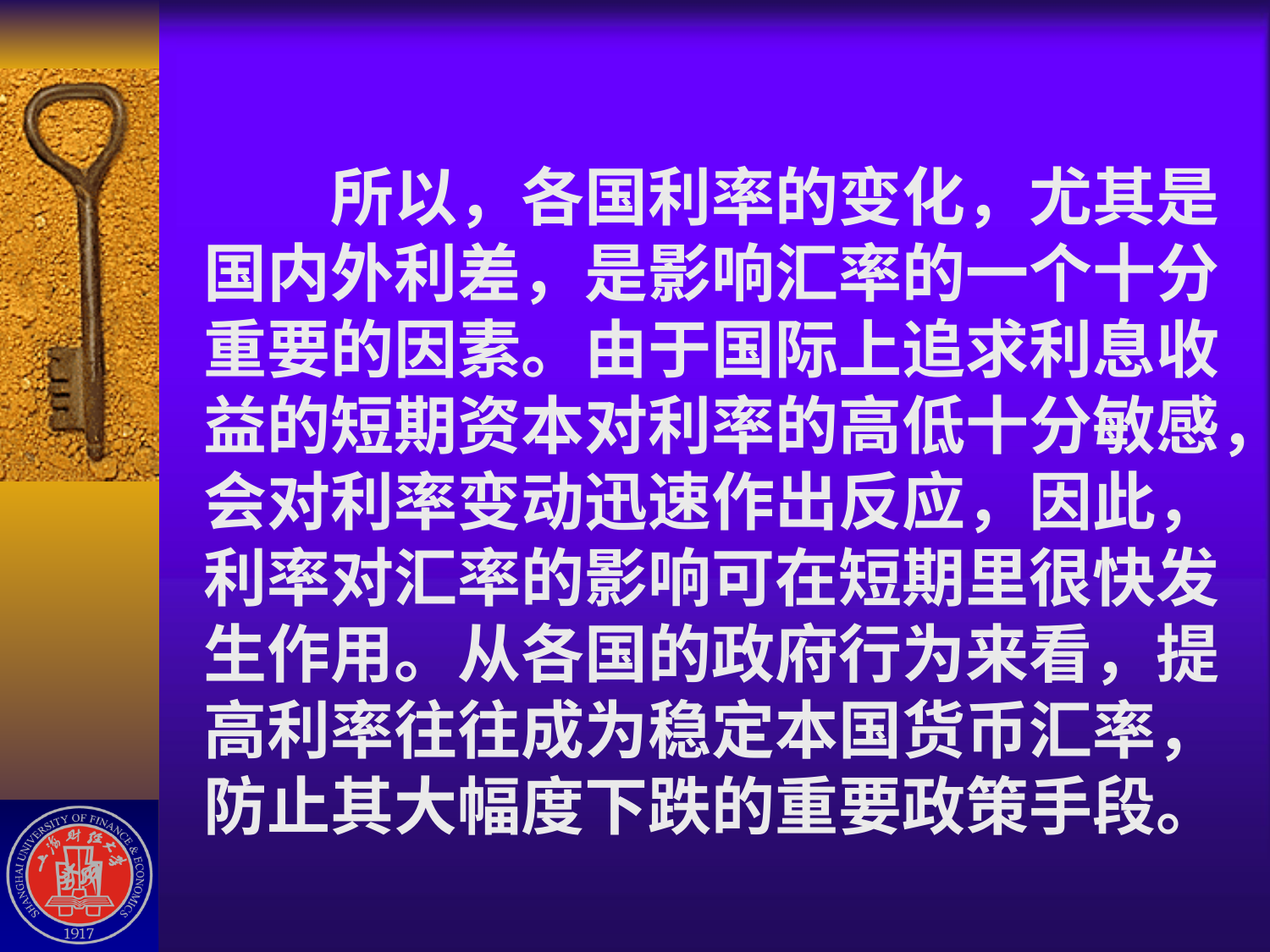

# 所以，各国利率的变化，尤其是国内外利差，是影响汇率的一个十分重要的因素。由于国际上追求利息收益的短期资本对利率的高低十分敏感，会对利率变动迅速作出反应，因此，利率对汇率的影响可在短期里很快发生作用。从各国的政府行为来看，提高利率往往成为稳定本国货币汇率，防止其大幅度下跌的重要政策手段。